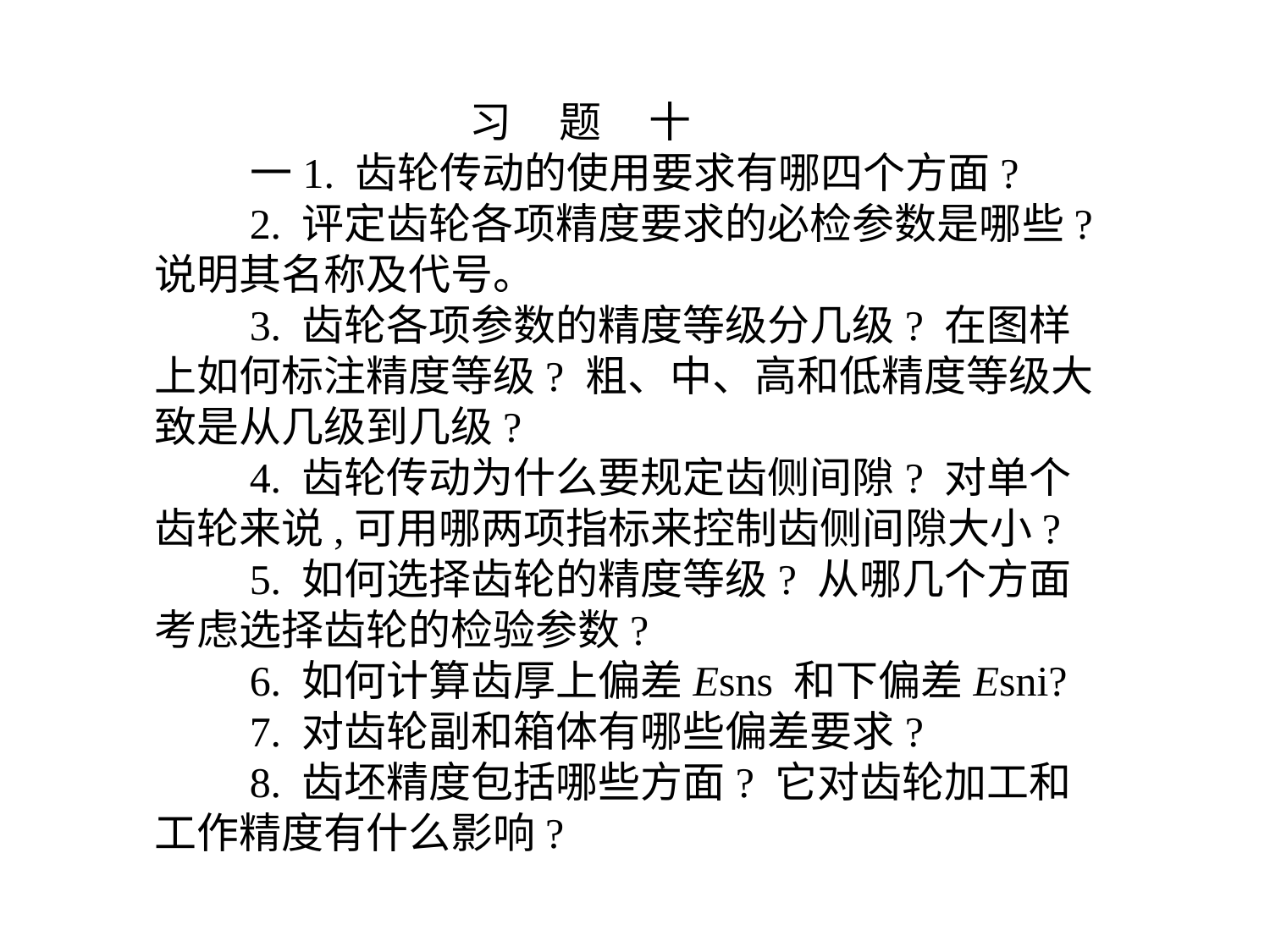

75
                                习     题     十
         一1. 齿轮传动的使用要求有哪四个方面?
         2. 评定齿轮各项精度要求的必检参数是哪些? 说明其名称及代号。
         3. 齿轮各项参数的精度等级分几级? 在图样上如何标注精度等级? 粗、中、高和低精度等级大致是从几级到几级?
         4. 齿轮传动为什么要规定齿侧间隙? 对单个齿轮来说,可用哪两项指标来控制齿侧间隙大小?
         5. 如何选择齿轮的精度等级? 从哪几个方面考虑选择齿轮的检验参数?
         6. 如何计算齿厚上偏差Esns 和下偏差Esni?
         7. 对齿轮副和箱体有哪些偏差要求?
         8. 齿坯精度包括哪些方面? 它对齿轮加工和工作精度有什么影响?